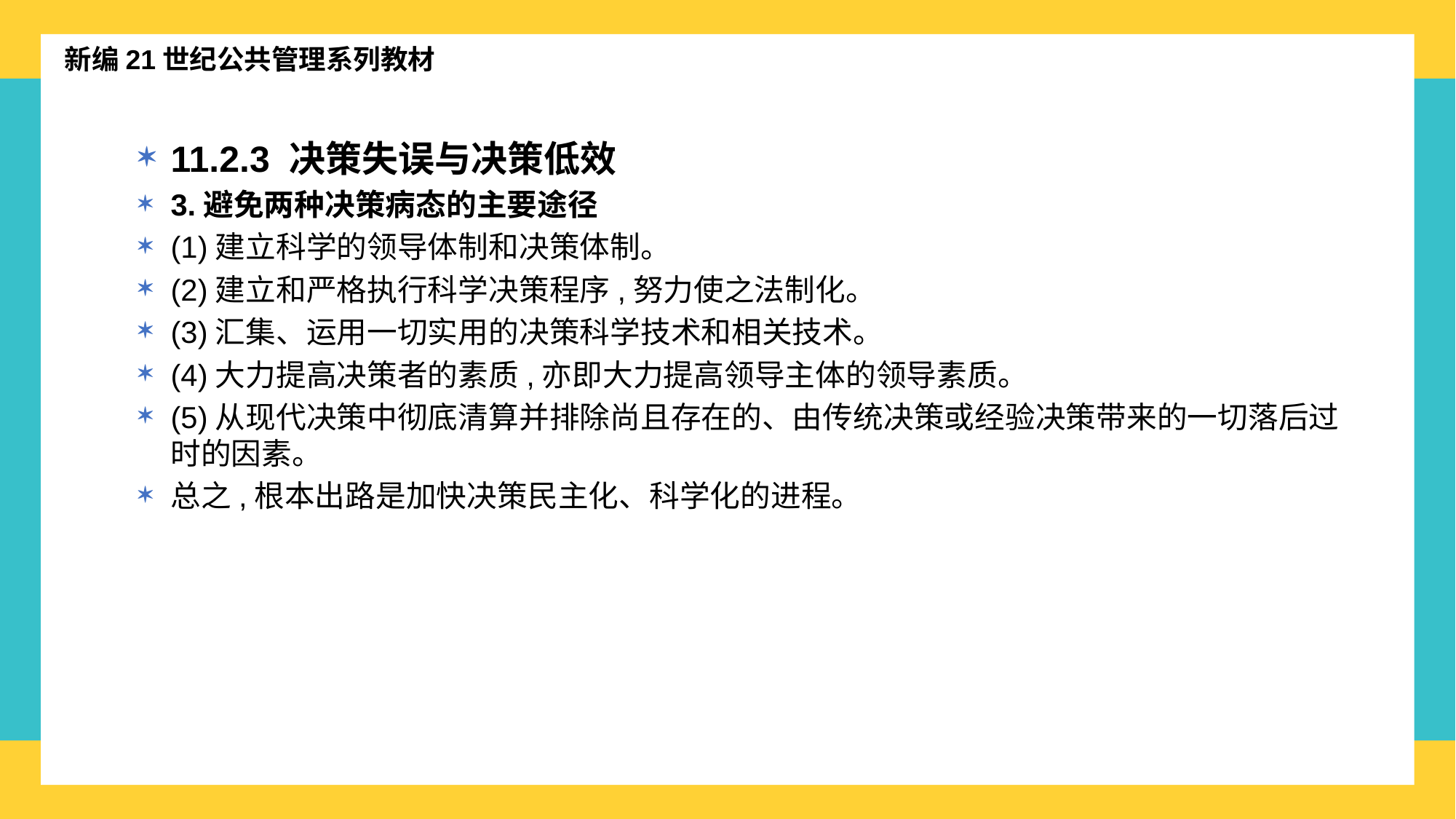

新编21世纪公共管理系列教材
11.2.3 决策失误与决策低效
3.避免两种决策病态的主要途径
(1)建立科学的领导体制和决策体制。
(2)建立和严格执行科学决策程序,努力使之法制化。
(3)汇集、运用一切实用的决策科学技术和相关技术。
(4)大力提高决策者的素质,亦即大力提高领导主体的领导素质。
(5)从现代决策中彻底清算并排除尚且存在的、由传统决策或经验决策带来的一切落后过时的因素。
总之,根本出路是加快决策民主化、科学化的进程。